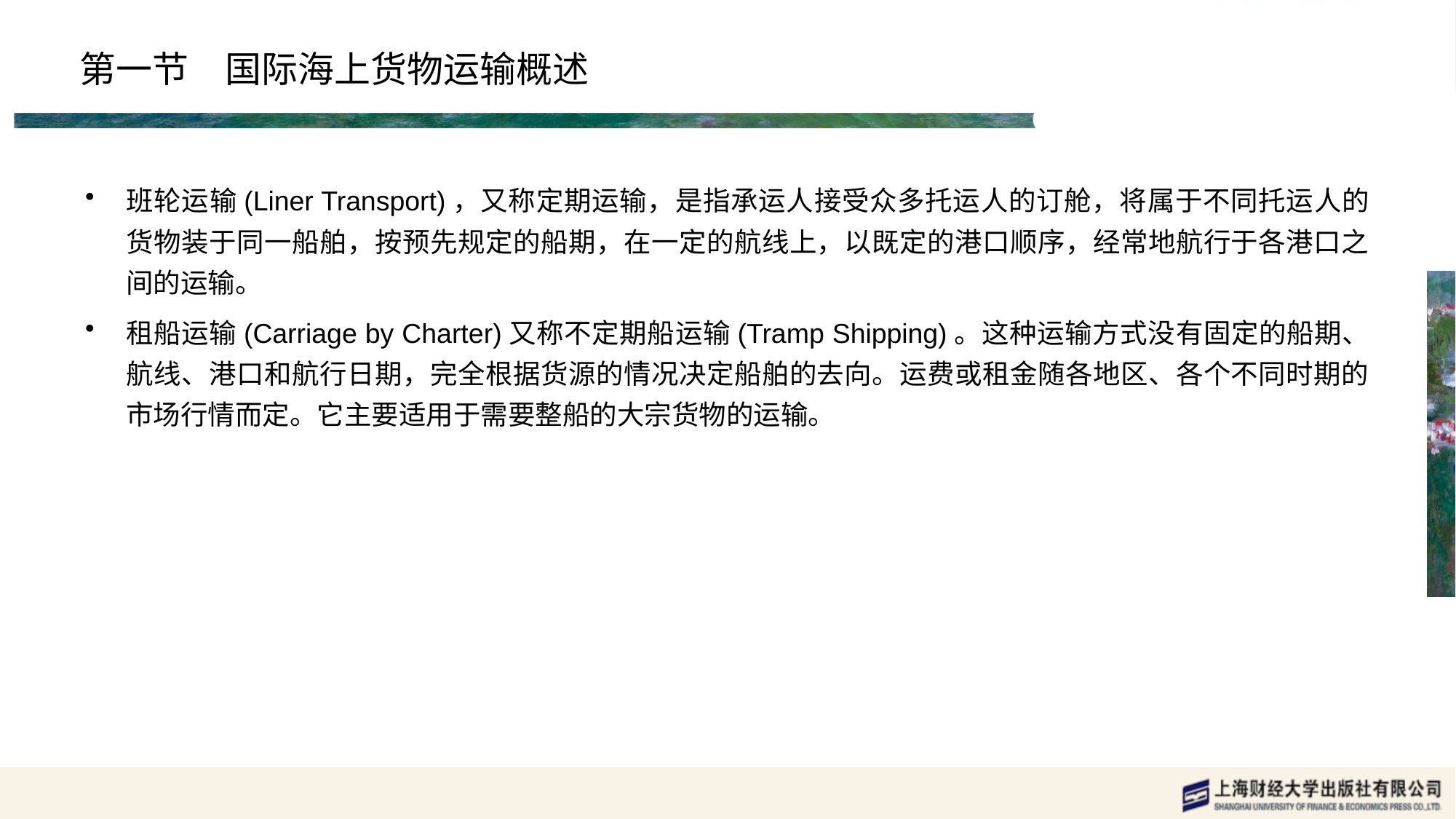

# 第一节　国际海上货物运输概述
班轮运输(Liner Transport)，又称定期运输，是指承运人接受众多托运人的订舱，将属于不同托运人的货物装于同一船舶，按预先规定的船期，在一定的航线上，以既定的港口顺序，经常地航行于各港口之间的运输。
租船运输(Carriage by Charter)又称不定期船运输(Tramp Shipping)。这种运输方式没有固定的船期、航线、港口和航行日期，完全根据货源的情况决定船舶的去向。运费或租金随各地区、各个不同时期的市场行情而定。它主要适用于需要整船的大宗货物的运输。